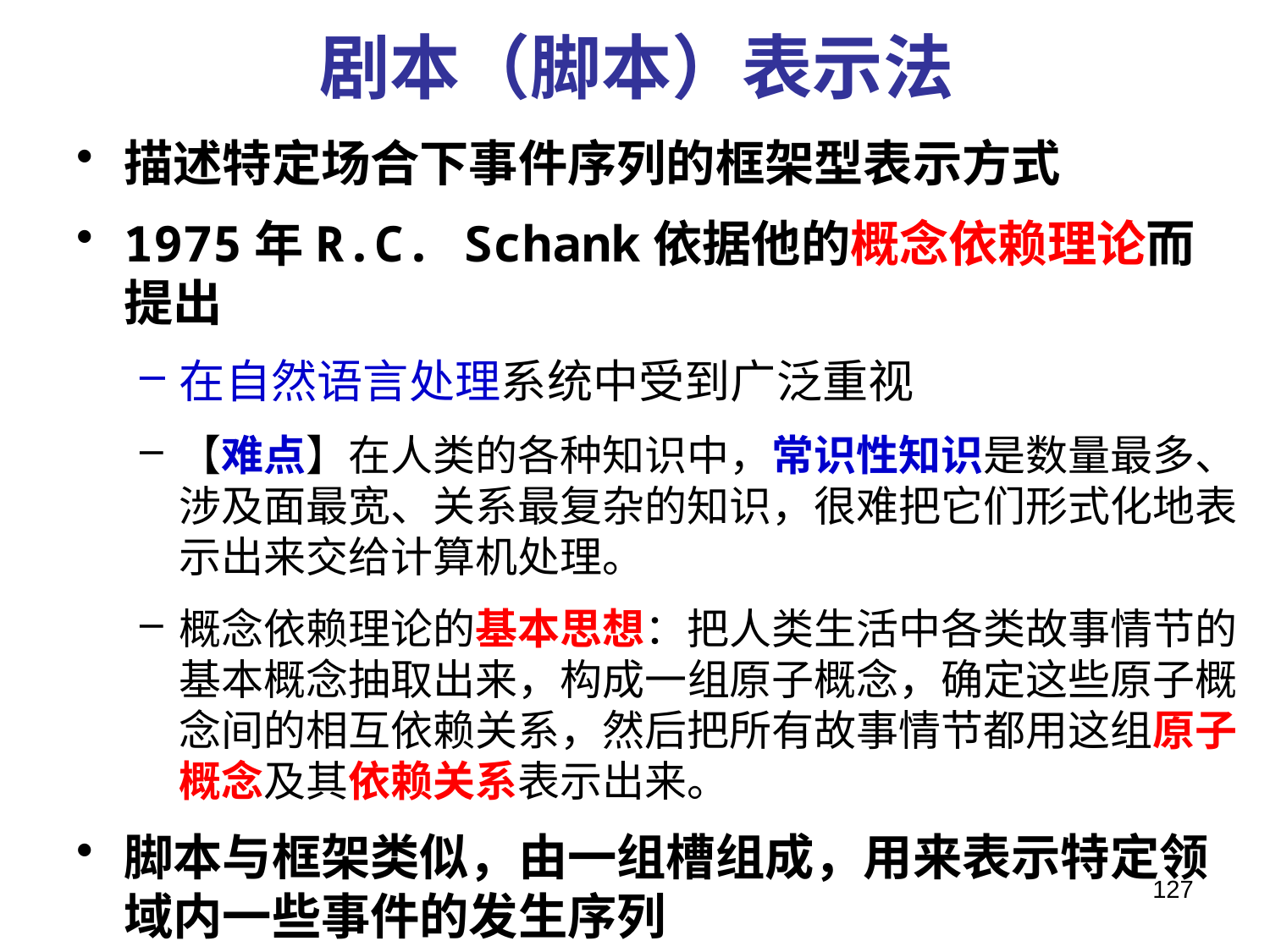

# 剧本（脚本）表示法
描述特定场合下事件序列的框架型表示方式
1975年R.C. Schank依据他的概念依赖理论而提出
在自然语言处理系统中受到广泛重视
【难点】在人类的各种知识中，常识性知识是数量最多、涉及面最宽、关系最复杂的知识，很难把它们形式化地表示出来交给计算机处理。
概念依赖理论的基本思想：把人类生活中各类故事情节的基本概念抽取出来，构成一组原子概念，确定这些原子概念间的相互依赖关系，然后把所有故事情节都用这组原子概念及其依赖关系表示出来。
脚本与框架类似，由一组槽组成，用来表示特定领域内一些事件的发生序列
127